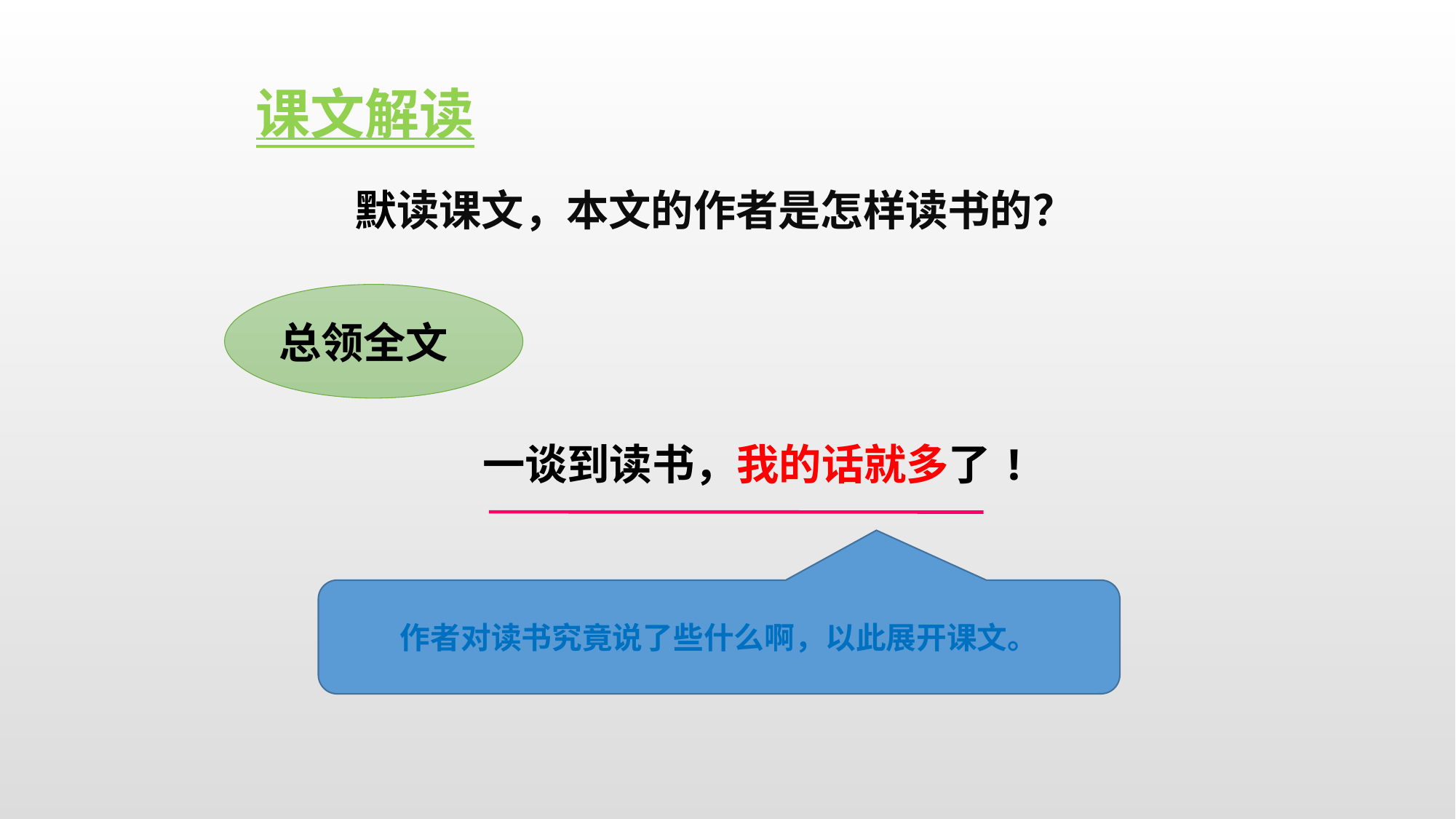

课文解读
      默读课文，本文的作者是怎样读书的？
总领全文
一谈到读书，我的话就多了!
作者对读书究竟说了些什么啊，以此展开课文。